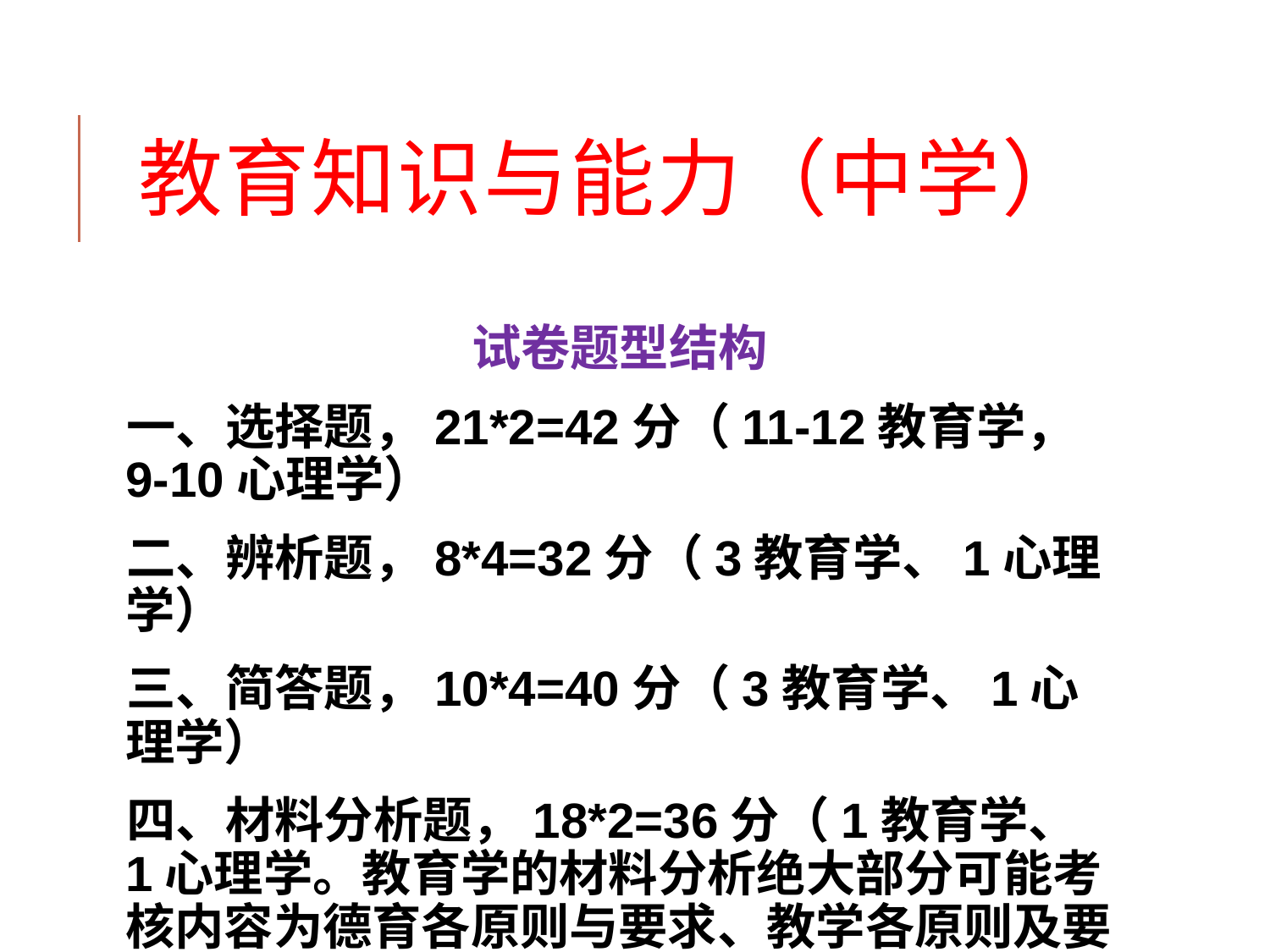

教育知识与能力（中学）
试卷题型结构
一、选择题，21*2=42分（11-12教育学，9-10心理学）
二、辨析题，8*4=32分（3教育学、1心理学）
三、简答题，10*4=40分（3教育学、1心理学）
四、材料分析题，18*2=36分（1教育学、1心理学。教育学的材料分析绝大部分可能考核内容为德育各原则与要求、教学各原则及要求）